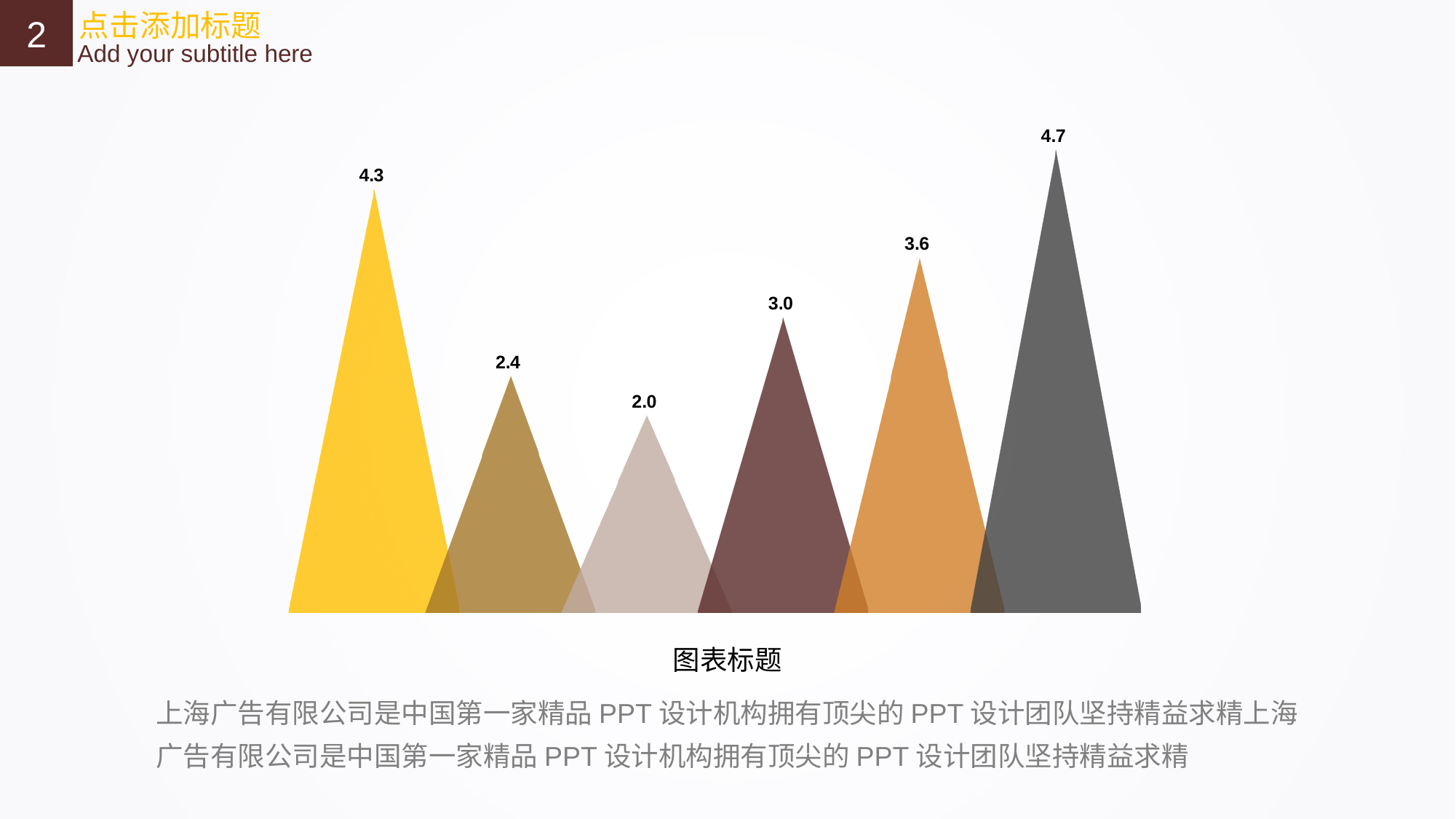

2
点击添加标题
Add your subtitle here

### Chart

| Category | 一月 | 二月 | 三月 | 四月 | 五月 | 六月 |
|---|---|---|---|---|---|---|
| 类别 1 | 4.3 | 2.4 | 2.0 | 3.0 | 3.6 | 4.7 |
图表标题
上海广告有限公司是中国第一家精品PPT设计机构拥有顶尖的PPT设计团队坚持精益求精上海广告有限公司是中国第一家精品PPT设计机构拥有顶尖的PPT设计团队坚持精益求精